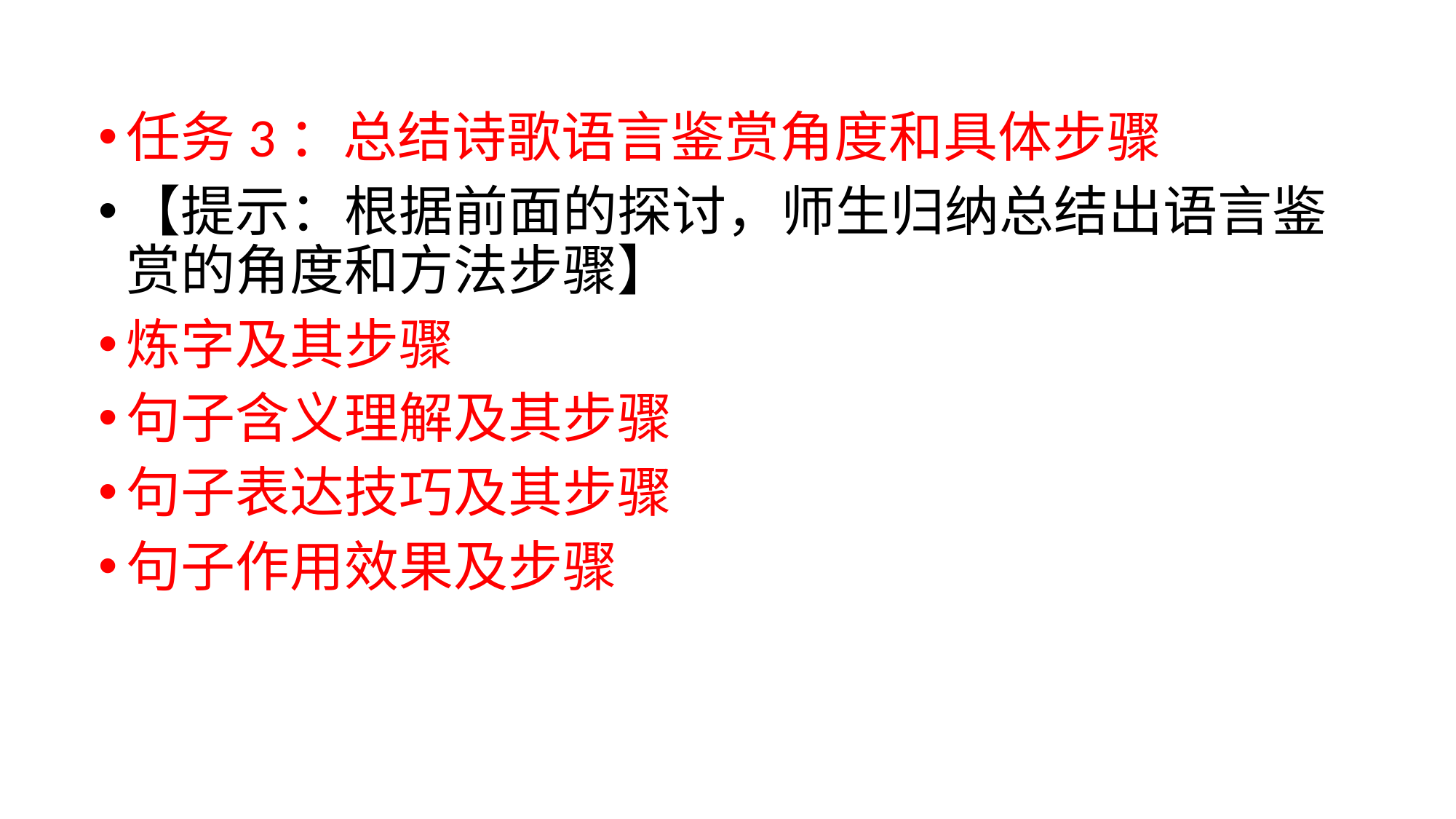

任务3：总结诗歌语言鉴赏角度和具体步骤
【提示：根据前面的探讨，师生归纳总结出语言鉴赏的角度和方法步骤】
炼字及其步骤
句子含义理解及其步骤
句子表达技巧及其步骤
句子作用效果及步骤